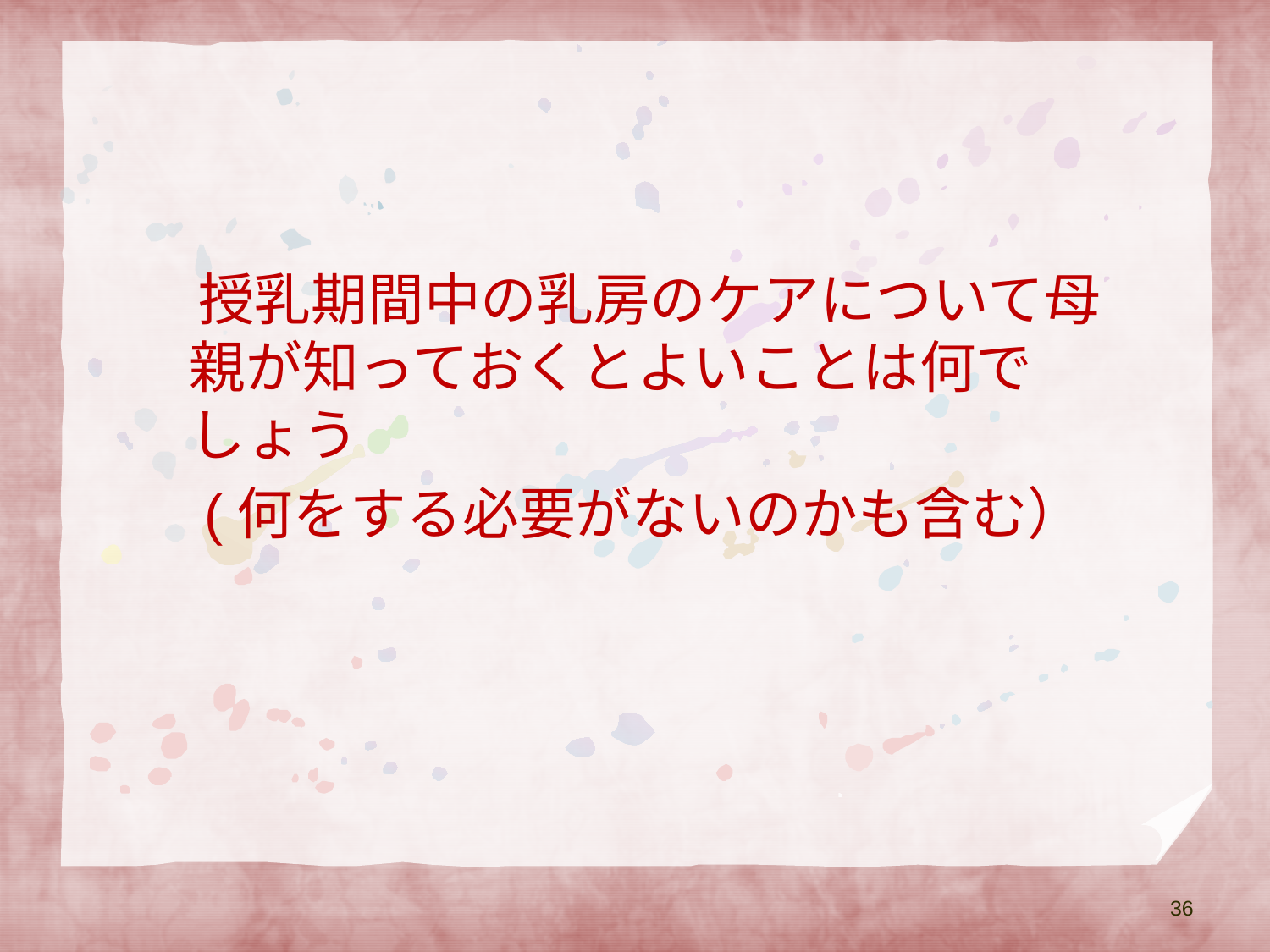

授乳期間中の乳房のケアについて母親が知っておくとよいことは何でしょう
    (何をする必要がないのかも含む）
36